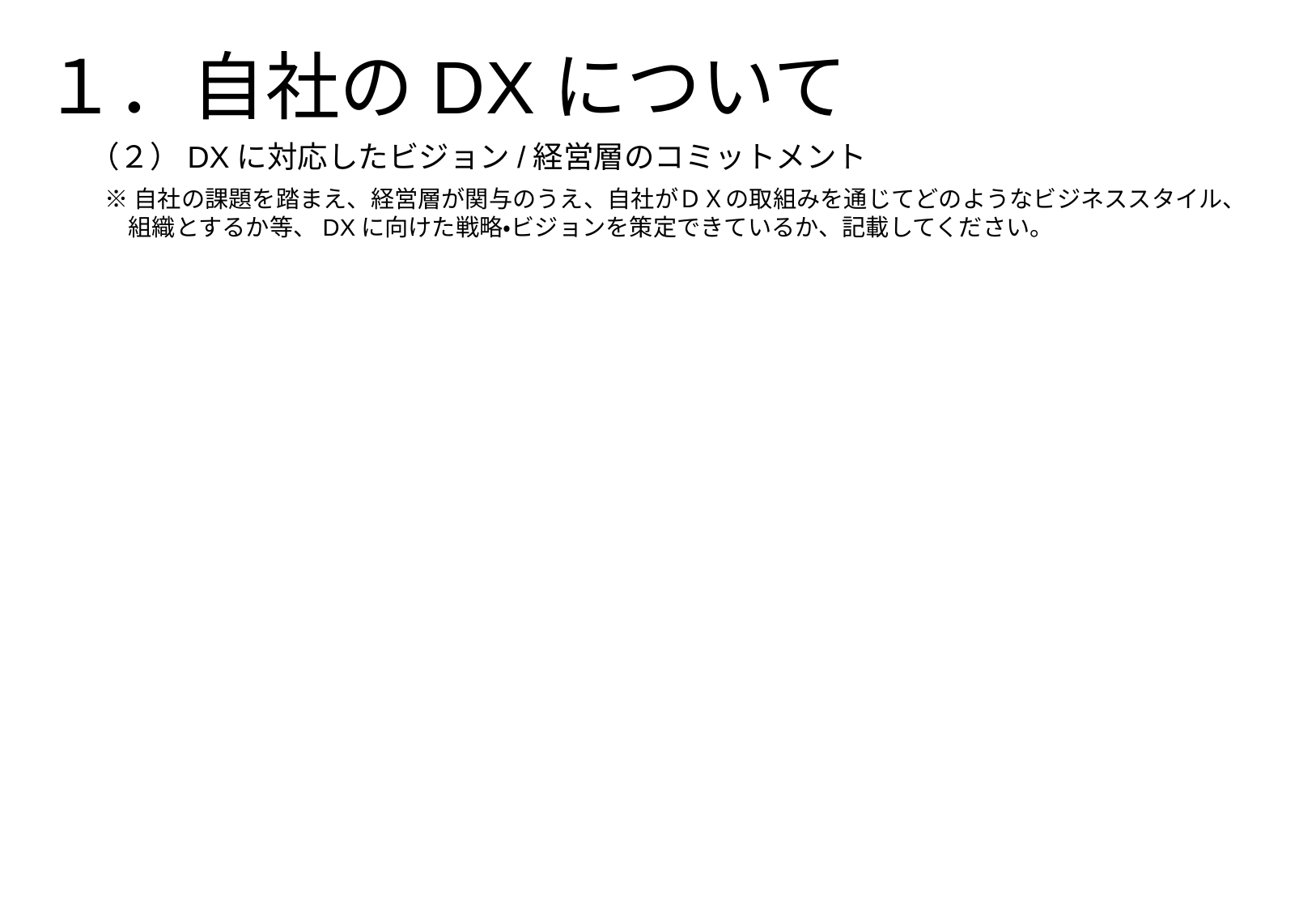

# １．自社のDXについて
（２）DXに対応したビジョン/経営層のコミットメント
※自社の課題を踏まえ、経営層が関与のうえ、自社がＤＸの取組みを通じてどのようなビジネススタイル、
　組織とするか等、DXに向けた戦略・ビジョンを策定できているか、記載してください。